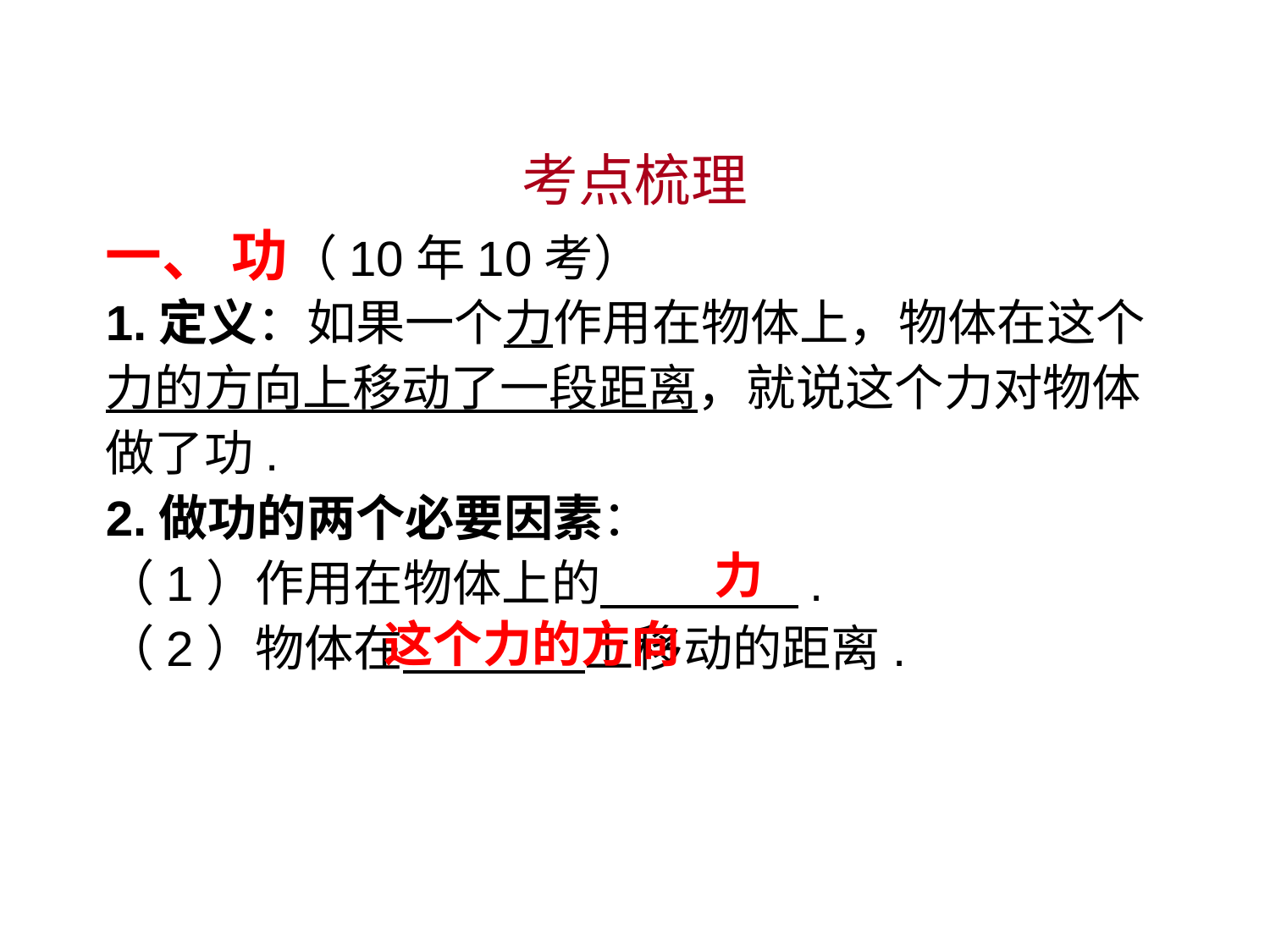

考点梳理
一、 功（10年10考）
1.定义：如果一个力作用在物体上，物体在这个力的方向上移动了一段距离，就说这个力对物体做了功.
2.做功的两个必要因素：
（1）作用在物体上的　         　.
（2）物体在　            上移动的距离.

 力
这个力的方向